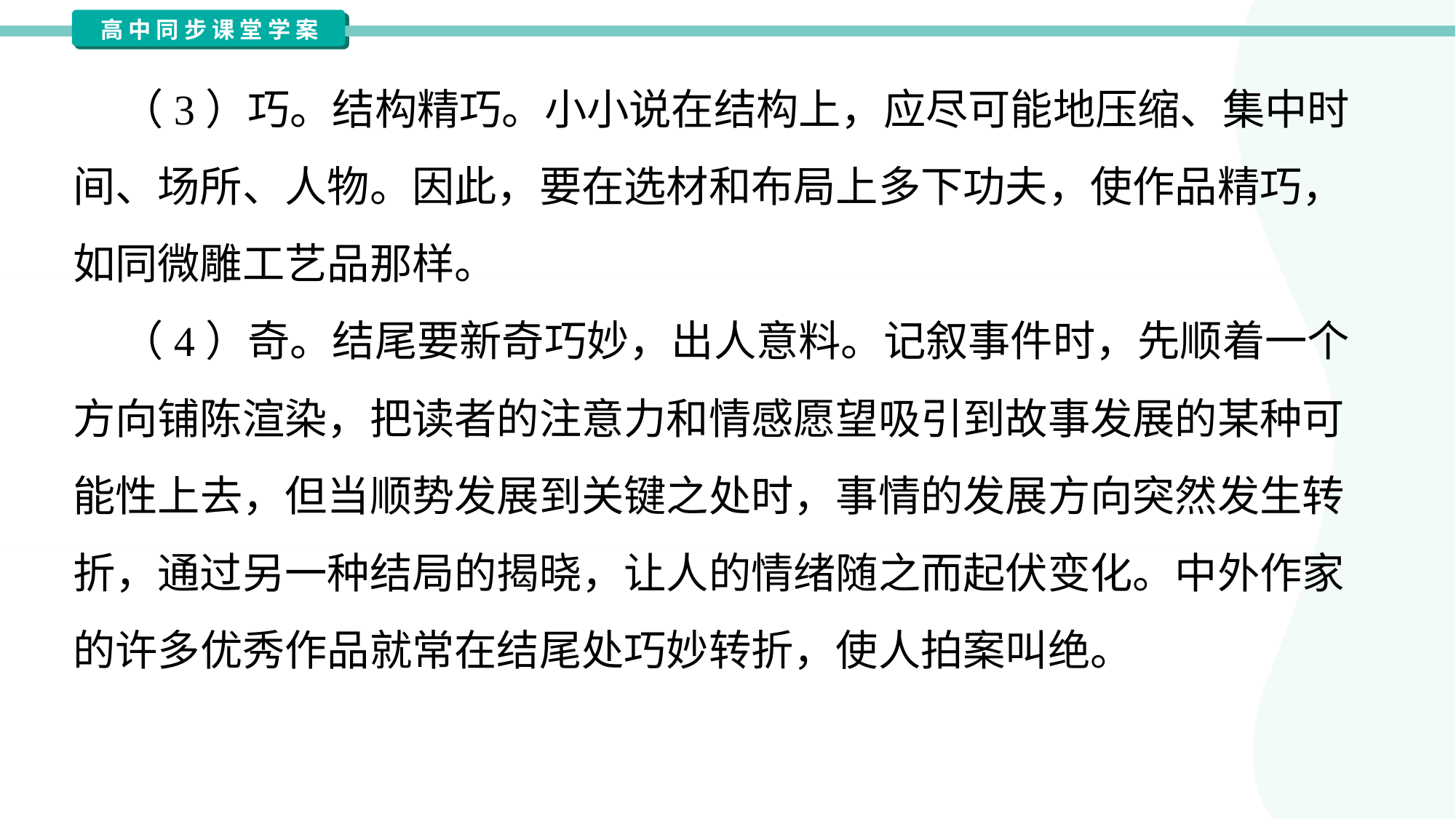

（3）巧。结构精巧。小小说在结构上，应尽可能地压缩、集中时
间、场所、人物。因此，要在选材和布局上多下功夫，使作品精巧，
如同微雕工艺品那样。
    （4）奇。结尾要新奇巧妙，出人意料。记叙事件时，先顺着一个
方向铺陈渲染，把读者的注意力和情感愿望吸引到故事发展的某种可
能性上去，但当顺势发展到关键之处时，事情的发展方向突然发生转
折，通过另一种结局的揭晓，让人的情绪随之而起伏变化。中外作家
的许多优秀作品就常在结尾处巧妙转折，使人拍案叫绝。